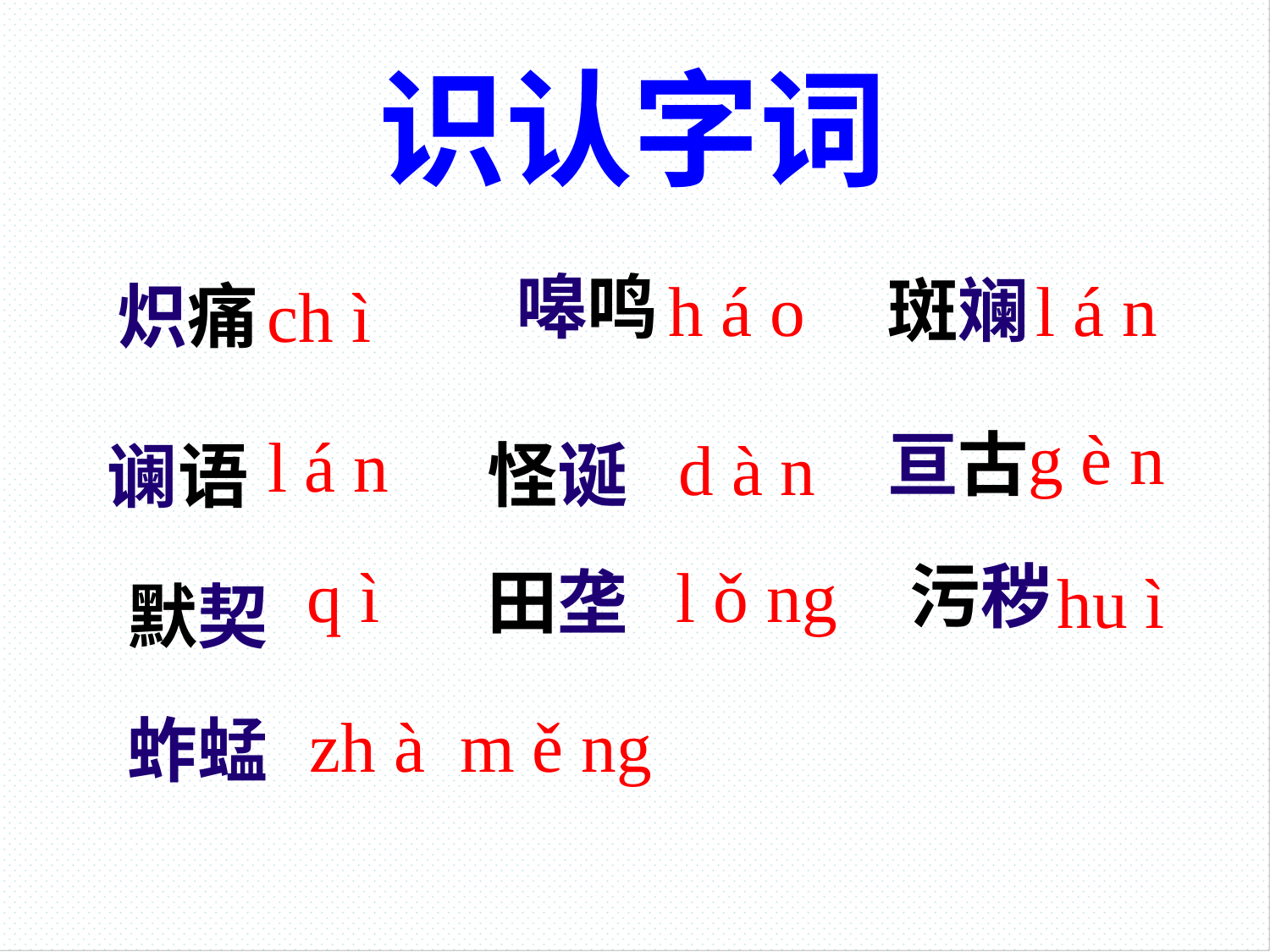

识认字词
 嗥鸣
l á n
h á o
斑斓
炽痛
ch ì
g è n
亘古
l á n
d à n
怪诞
谰语
l ǒ ng
污秽
q ì
田垄
hu ì
默契
zh à  m ě ng
蚱蜢